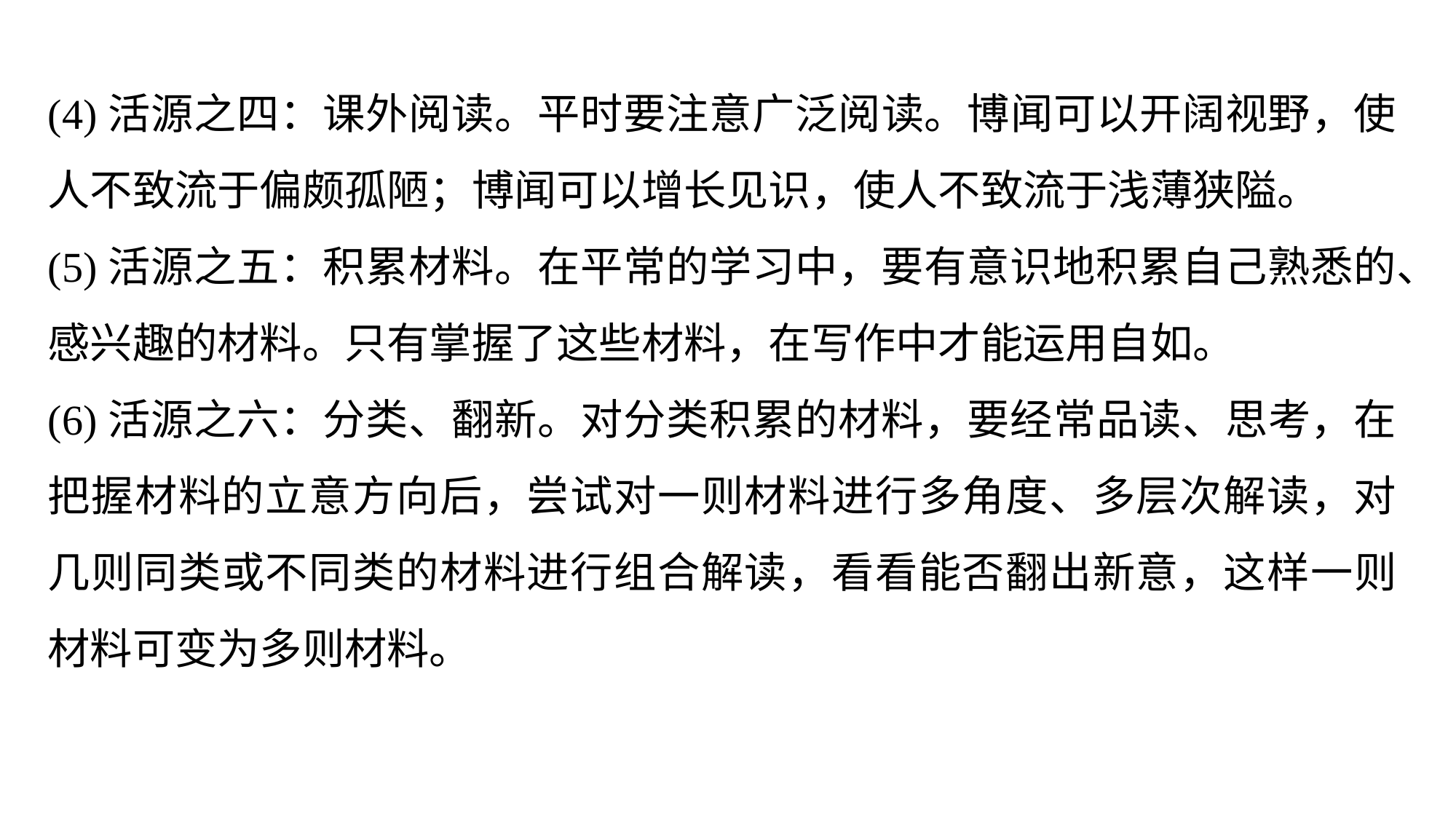

(4)活源之四：课外阅读。平时要注意广泛阅读。博闻可以开阔视野，使人不致流于偏颇孤陋；博闻可以增长见识，使人不致流于浅薄狭隘。
(5)活源之五：积累材料。在平常的学习中，要有意识地积累自己熟悉的、感兴趣的材料。只有掌握了这些材料，在写作中才能运用自如。
(6)活源之六：分类、翻新。对分类积累的材料，要经常品读、思考，在把握材料的立意方向后，尝试对一则材料进行多角度、多层次解读，对几则同类或不同类的材料进行组合解读，看看能否翻出新意，这样一则材料可变为多则材料。